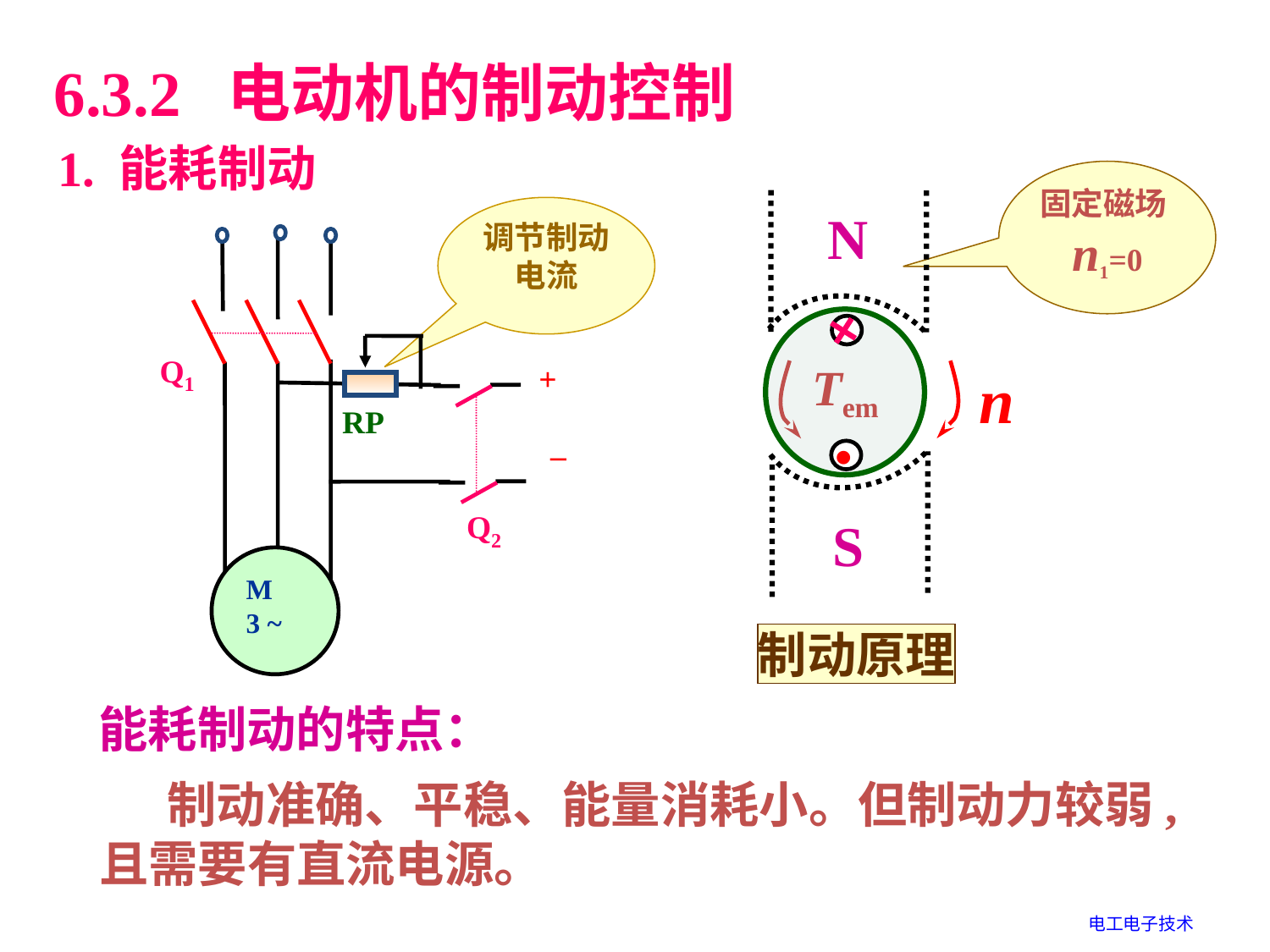

6.3.2  电动机的制动控制
1. 能耗制动
固定磁场n1=0

N

调节制动电流

Q1

M
3 ~

n

+

RP

_

Q2

Tem

S
•
制动原理
能耗制动的特点：
     制动准确、平稳、能量消耗小。但制动力较弱,且需要有直流电源。
电工电子技术